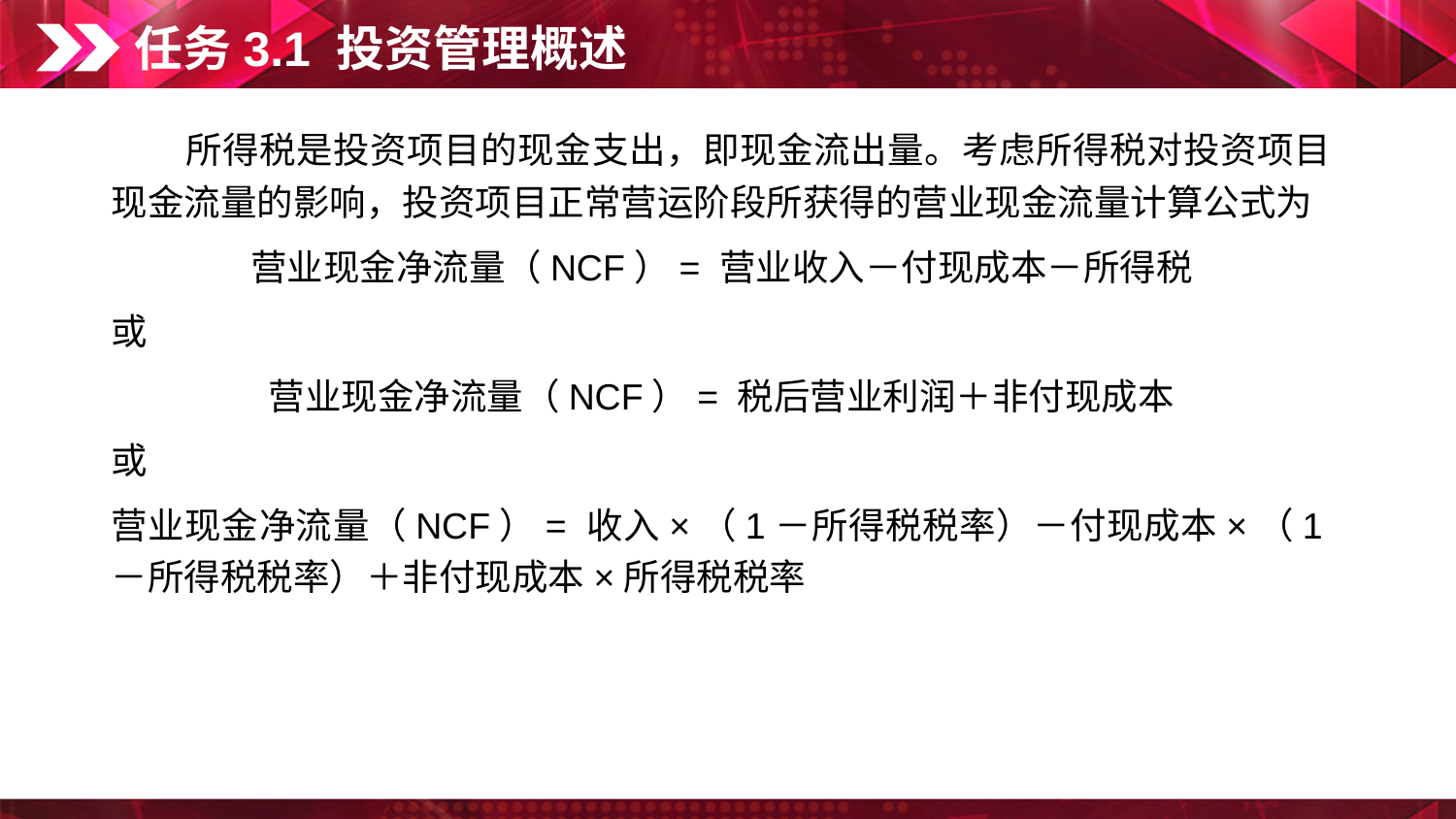

任务3.1 投资管理概述

　　所得税是投资项目的现金支出，即现金流出量。考虑所得税对投资项目现金流量的影响，投资项目正常营运阶段所获得的营业现金流量计算公式为
营业现金净流量（NCF）= 营业收入－付现成本－所得税
或
营业现金净流量（NCF）= 税后营业利润＋非付现成本
或
营业现金净流量（NCF）= 收入×（1－所得税税率）－付现成本×（1－所得税税率）＋非付现成本×所得税税率